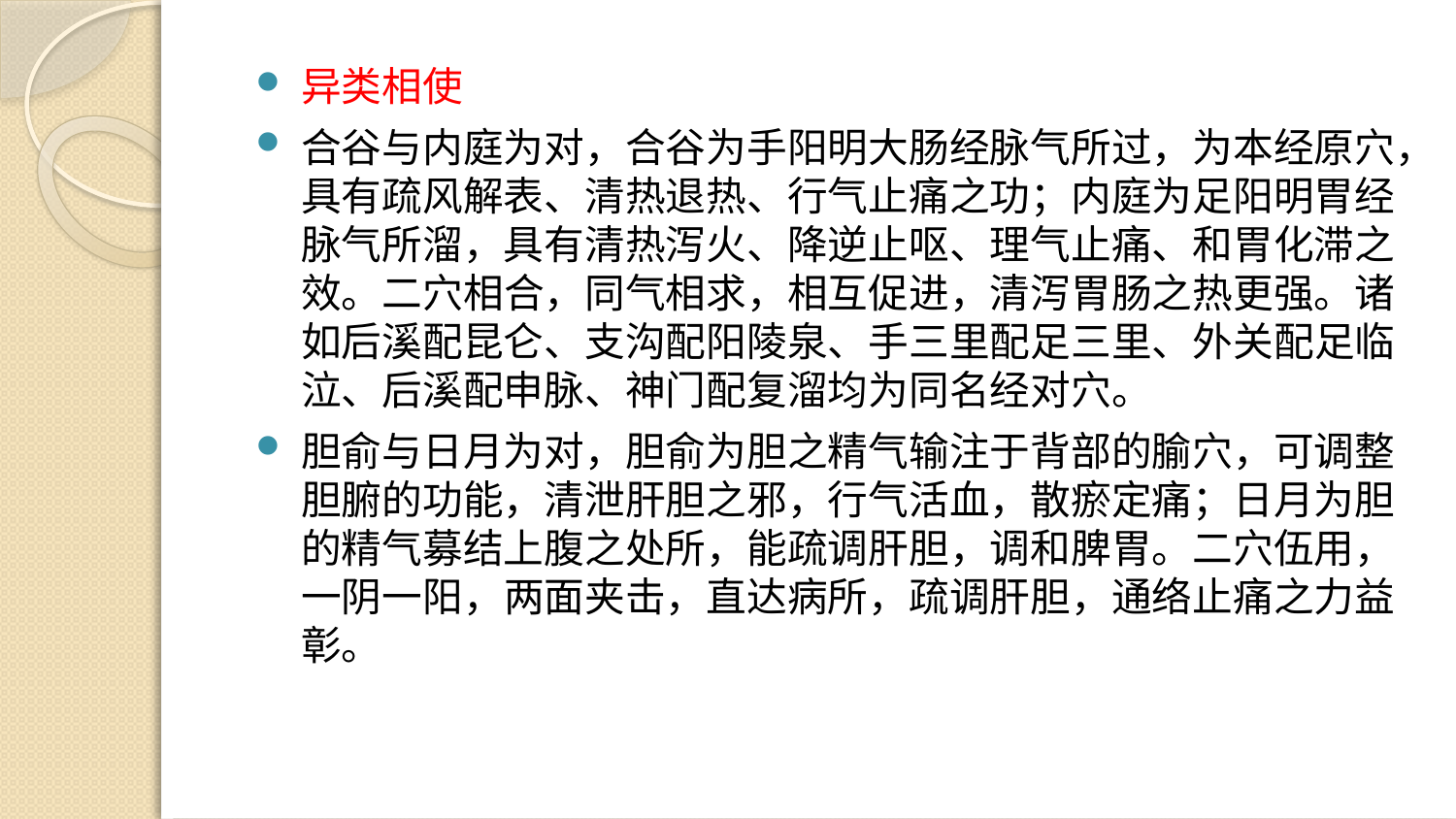

异类相使
合谷与内庭为对，合谷为手阳明大肠经脉气所过，为本经原穴，具有疏风解表、清热退热、行气止痛之功；内庭为足阳明胃经脉气所溜，具有清热泻火、降逆止呕、理气止痛、和胃化滞之效。二穴相合，同气相求，相互促进，清泻胃肠之热更强。诸如后溪配昆仑、支沟配阳陵泉、手三里配足三里、外关配足临泣、后溪配申脉、神门配复溜均为同名经对穴。
胆俞与日月为对，胆俞为胆之精气输注于背部的腧穴，可调整胆腑的功能，清泄肝胆之邪，行气活血，散瘀定痛；日月为胆的精气募结上腹之处所，能疏调肝胆，调和脾胃。二穴伍用，一阴一阳，两面夹击，直达病所，疏调肝胆，通络止痛之力益彰。